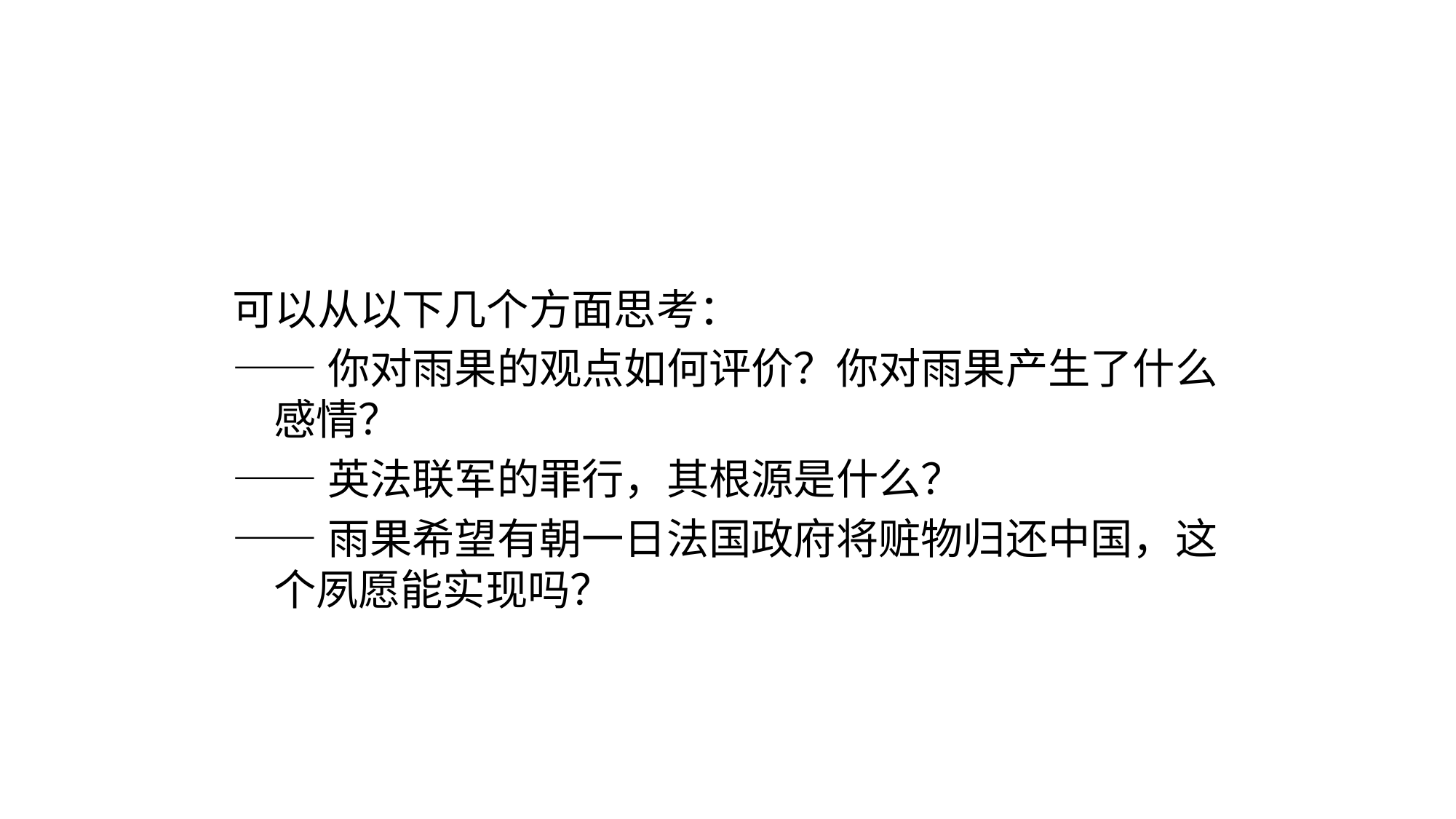

可以从以下几个方面思考：
——你对雨果的观点如何评价？你对雨果产生了什么感情？
——英法联军的罪行，其根源是什么？
——雨果希望有朝一日法国政府将赃物归还中国，这个夙愿能实现吗？